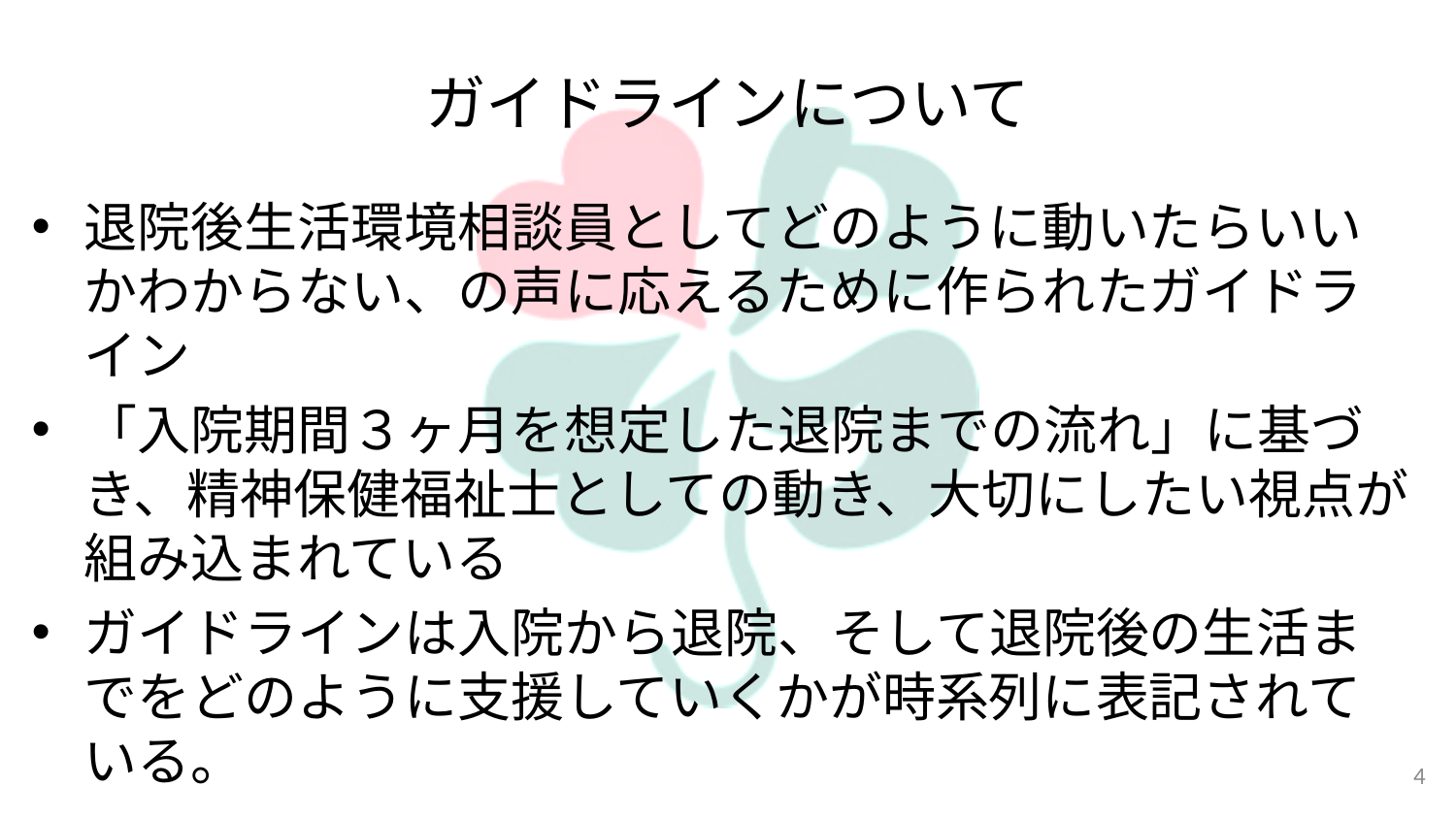

# ガイドラインについて
退院後生活環境相談員としてどのように動いたらいいかわからない、の声に応えるために作られたガイドライン
「入院期間３ヶ月を想定した退院までの流れ」に基づき、精神保健福祉士としての動き、大切にしたい視点が組み込まれている
ガイドラインは入院から退院、そして退院後の生活までをどのように支援していくかが時系列に表記されている。
4